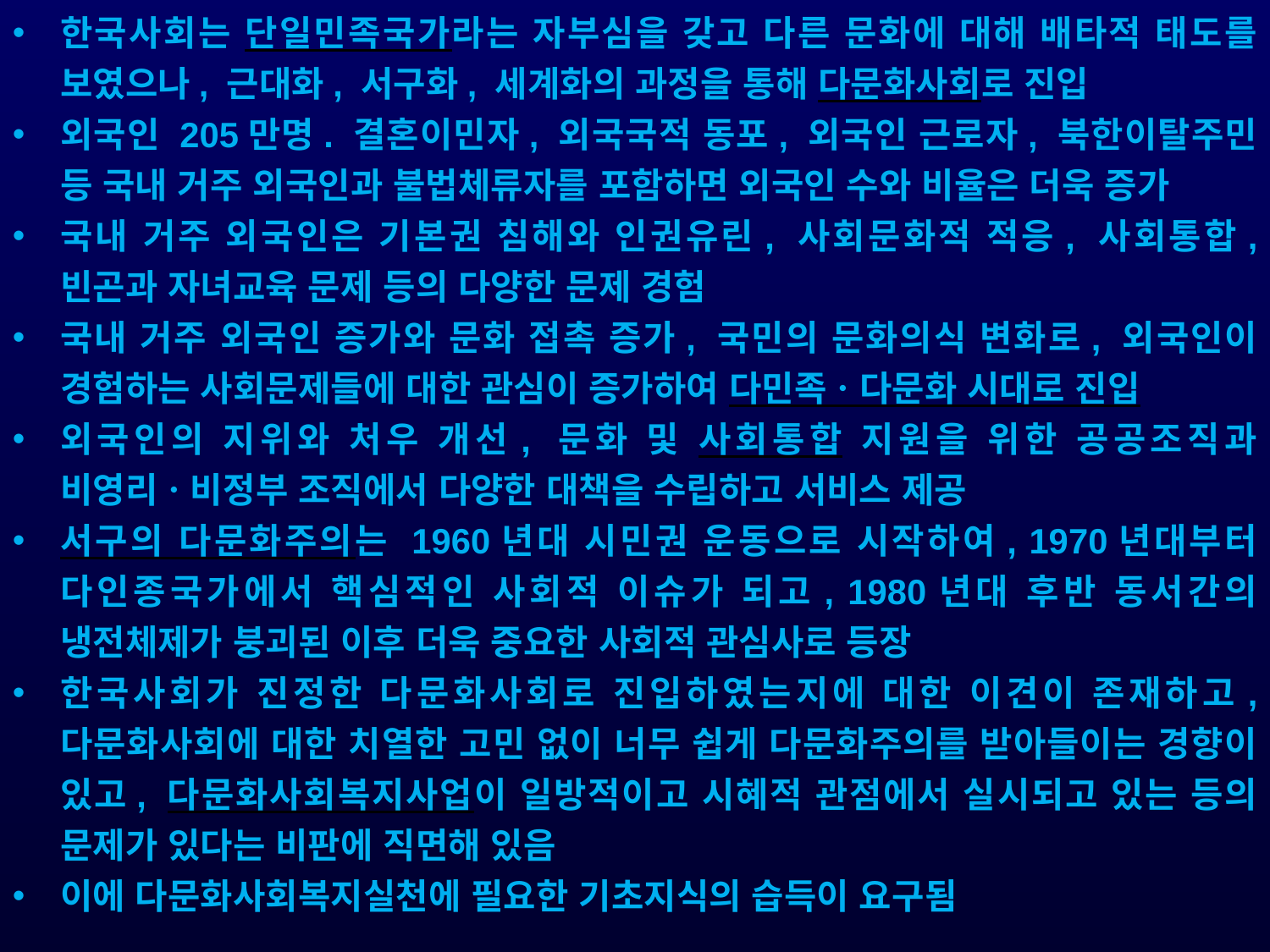

한국사회는 단일민족국가라는 자부심을 갖고 다른 문화에 대해 배타적 태도를 보였으나, 근대화, 서구화, 세계화의 과정을 통해 다문화사회로 진입
외국인 205만명. 결혼이민자, 외국국적 동포, 외국인 근로자, 북한이탈주민 등 국내 거주 외국인과 불법체류자를 포함하면 외국인 수와 비율은 더욱 증가
국내 거주 외국인은 기본권 침해와 인권유린, 사회문화적 적응, 사회통합, 빈곤과 자녀교육 문제 등의 다양한 문제 경험
국내 거주 외국인 증가와 문화 접촉 증가, 국민의 문화의식 변화로, 외국인이 경험하는 사회문제들에 대한 관심이 증가하여 다민족ㆍ다문화 시대로 진입
외국인의 지위와 처우 개선, 문화 및 사회통합 지원을 위한 공공조직과 비영리ㆍ비정부 조직에서 다양한 대책을 수립하고 서비스 제공
서구의 다문화주의는 1960년대 시민권 운동으로 시작하여, 1970년대부터 다인종국가에서 핵심적인 사회적 이슈가 되고, 1980년대 후반 동서간의 냉전체제가 붕괴된 이후 더욱 중요한 사회적 관심사로 등장
한국사회가 진정한 다문화사회로 진입하였는지에 대한 이견이 존재하고, 다문화사회에 대한 치열한 고민 없이 너무 쉽게 다문화주의를 받아들이는 경향이 있고, 다문화사회복지사업이 일방적이고 시혜적 관점에서 실시되고 있는 등의 문제가 있다는 비판에 직면해 있음
이에 다문화사회복지실천에 필요한 기초지식의 습득이 요구됨